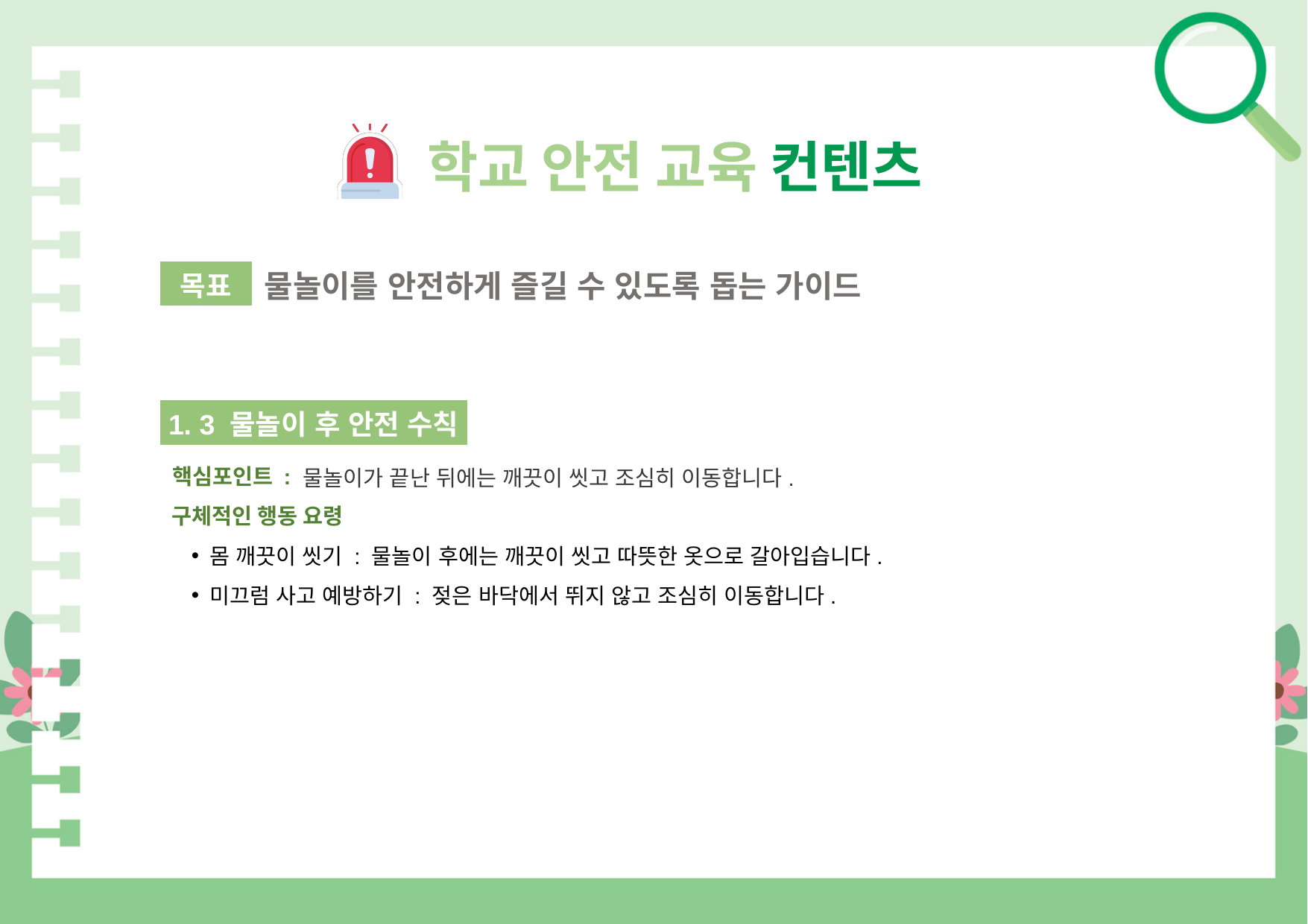

학교 안전 교육 컨텐츠
물놀이를 안전하게 즐길 수 있도록 돕는 가이드

목표

1. 3 물놀이 후 안전 수칙
핵심포인트 :
물놀이가 끝난 뒤에는 깨끗이 씻고 조심히 이동합니다.
구체적인 행동 요령
몸 깨끗이 씻기 : 물놀이 후에는 깨끗이 씻고 따뜻한 옷으로 갈아입습니다.
미끄럼 사고 예방하기 : 젖은 바닥에서 뛰지 않고 조심히 이동합니다.